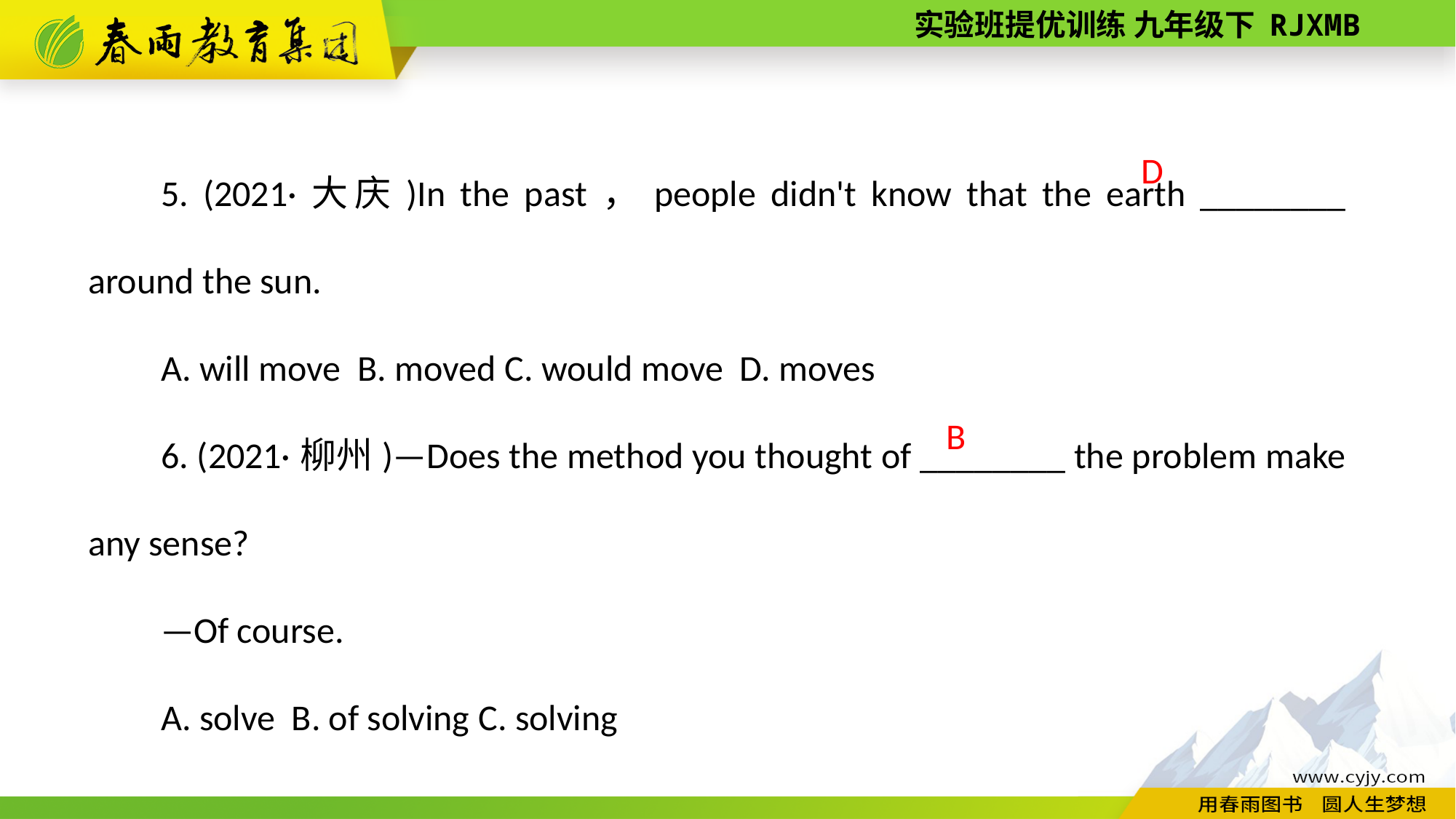

5. (2021·大庆)In the past，people didn't know that the earth ________ around the sun.
A. will move  B. moved  C. would move  D. moves
6. (2021·柳州)—Does the method you thought of ________ the problem make any sense?
—Of course.
A. solve  B. of solving  C. solving
D
B